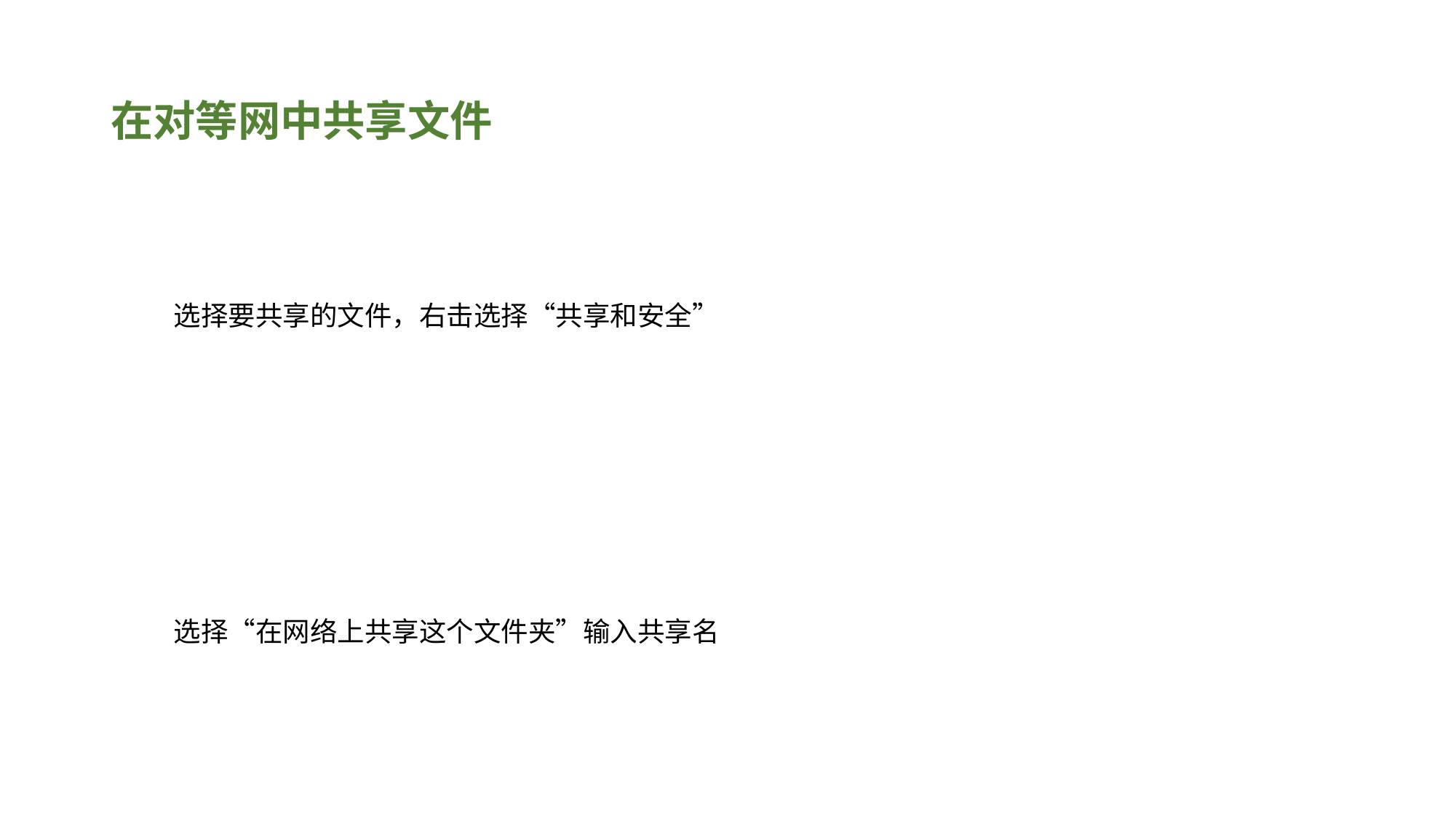

# 在对等网中共享文件
选择要共享的文件，右击选择“共享和安全”
选择“在网络上共享这个文件夹”输入共享名